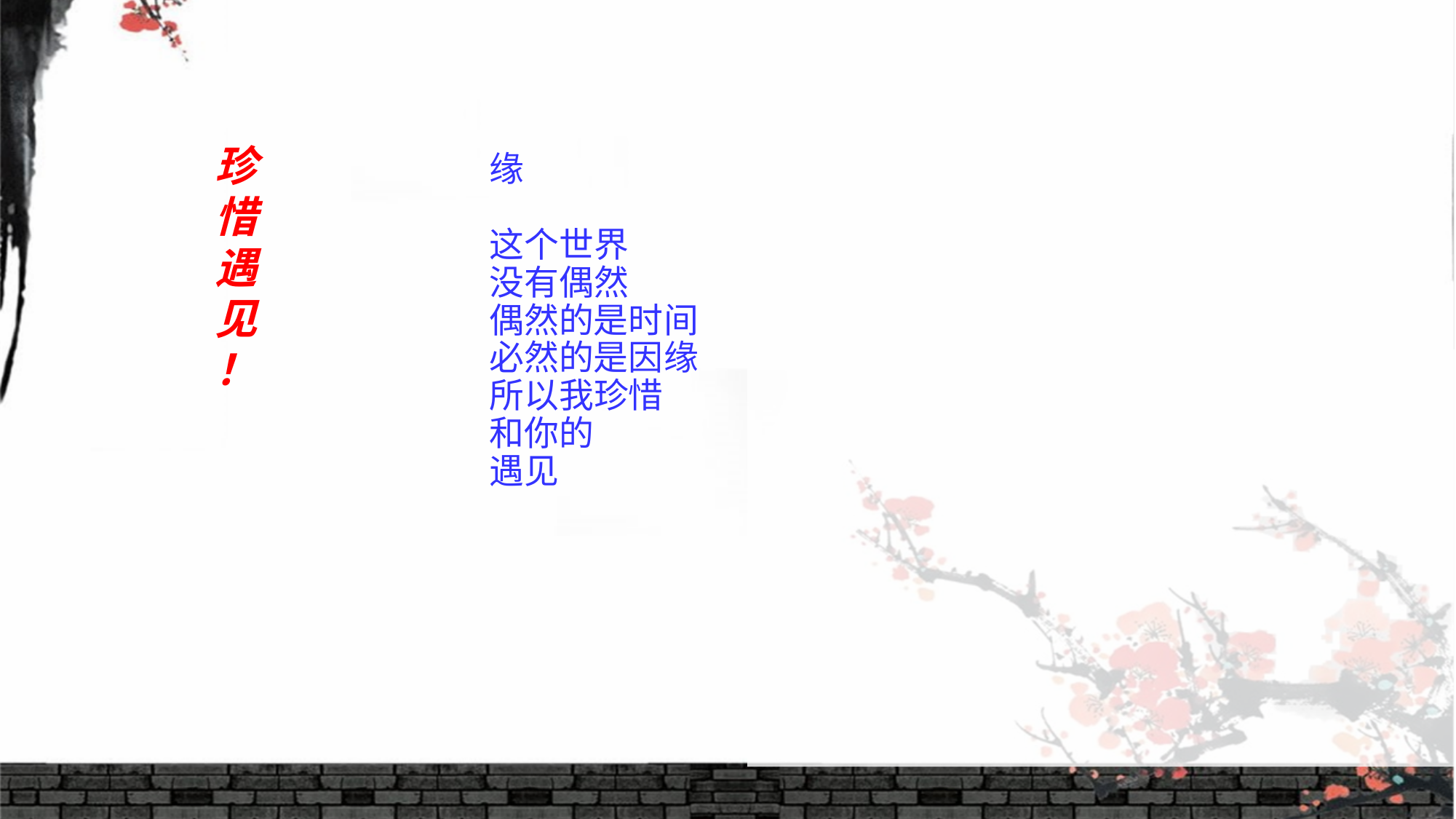

珍惜遇见！
缘

这个世界
没有偶然
偶然的是时间
必然的是因缘
所以我珍惜
和你的
遇见